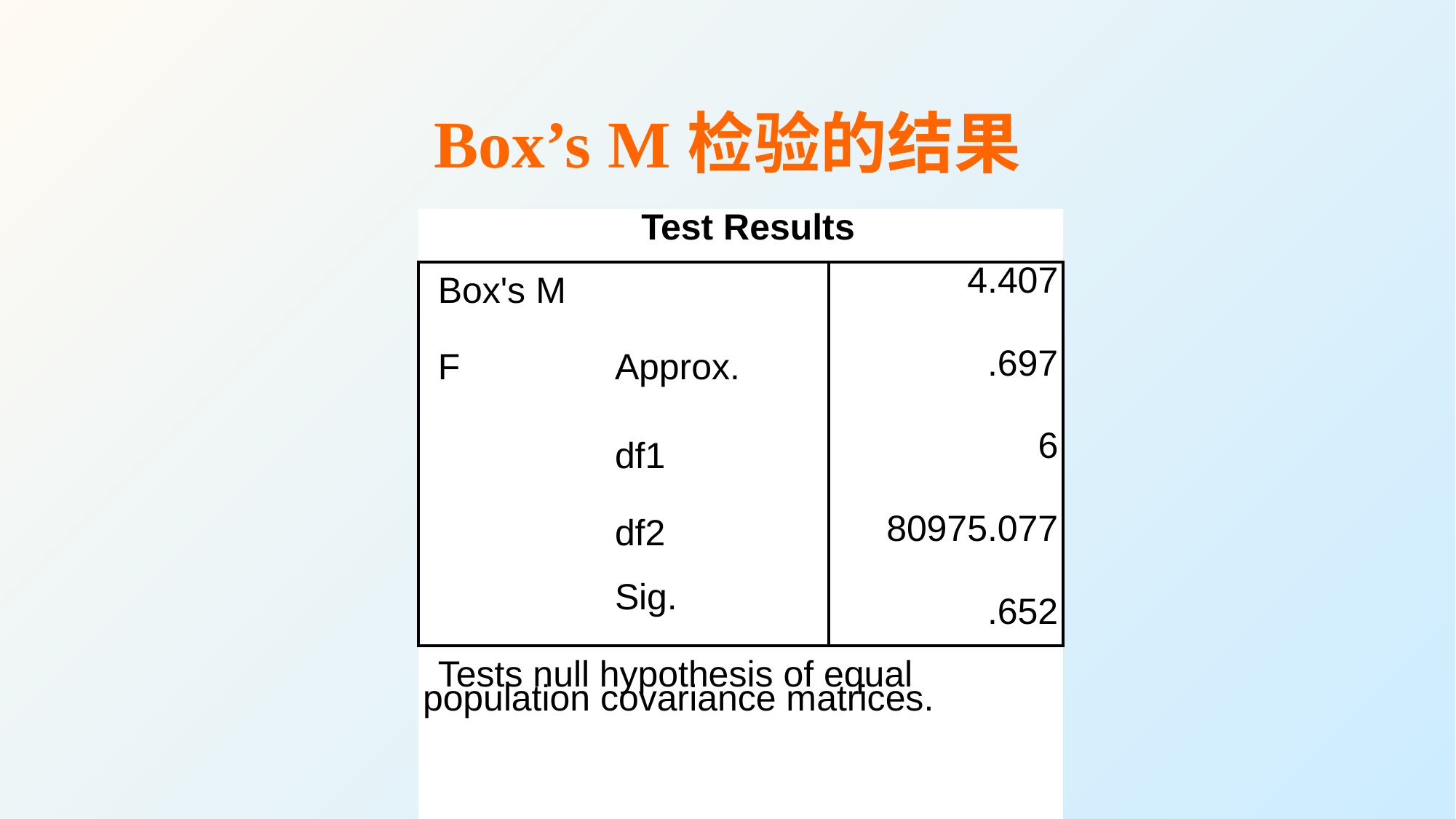

# Box’s M检验的结果
| Test Results |  |  |
| --- | --- | --- |
| Box's M |  | 4.407 |
| F | Approx. | .697 |
|  | df1 | 6 |
|  | df2 | 80975.077 |
|  | Sig. | .652 |
| Tests null hypothesis of equal population covariance matrices. |  |  |